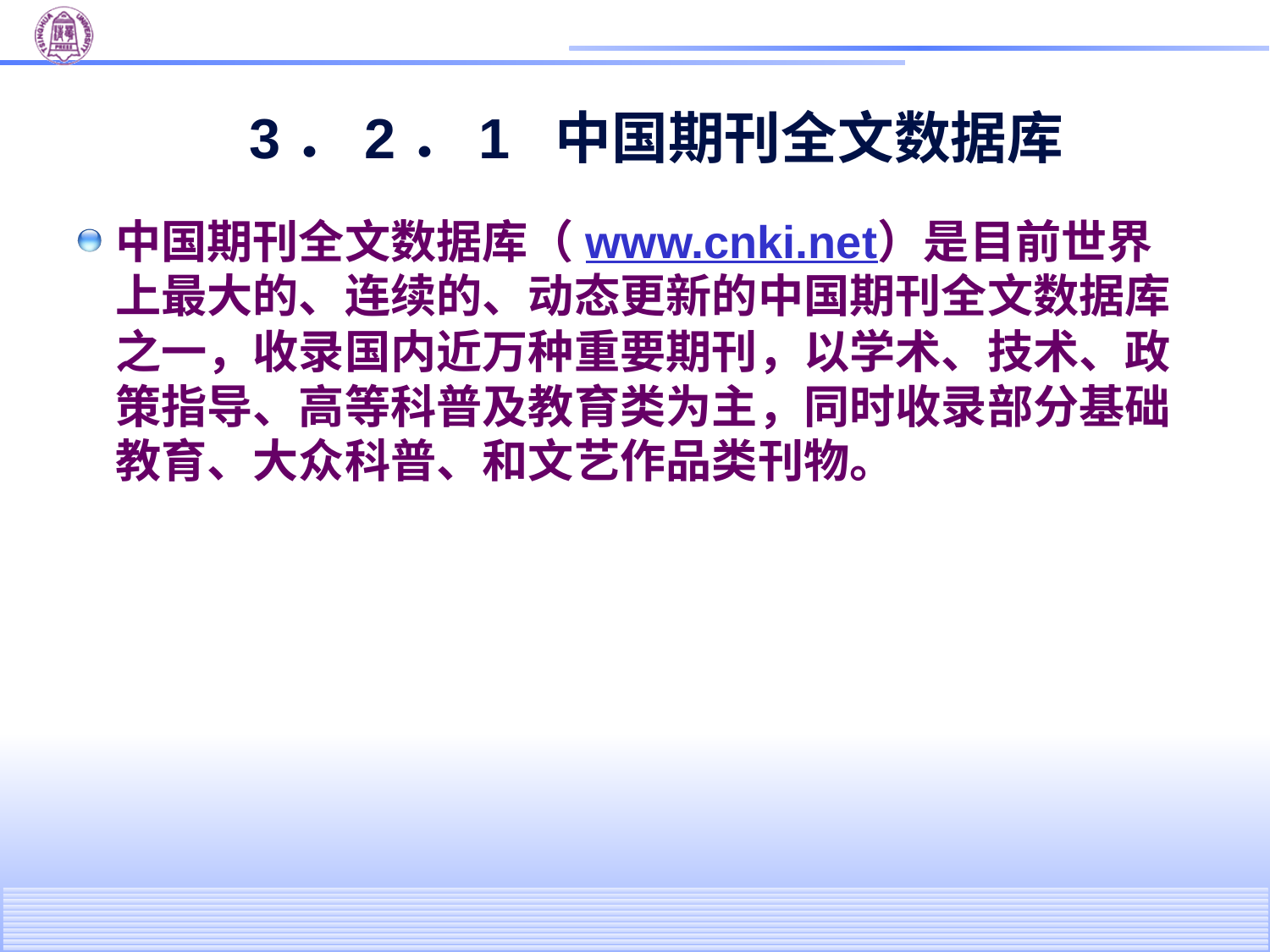

# 3．2．1  中国期刊全文数据库
中国期刊全文数据库（www.cnki.net）是目前世界上最大的、连续的、动态更新的中国期刊全文数据库之一，收录国内近万种重要期刊，以学术、技术、政策指导、高等科普及教育类为主，同时收录部分基础教育、大众科普、和文艺作品类刊物。